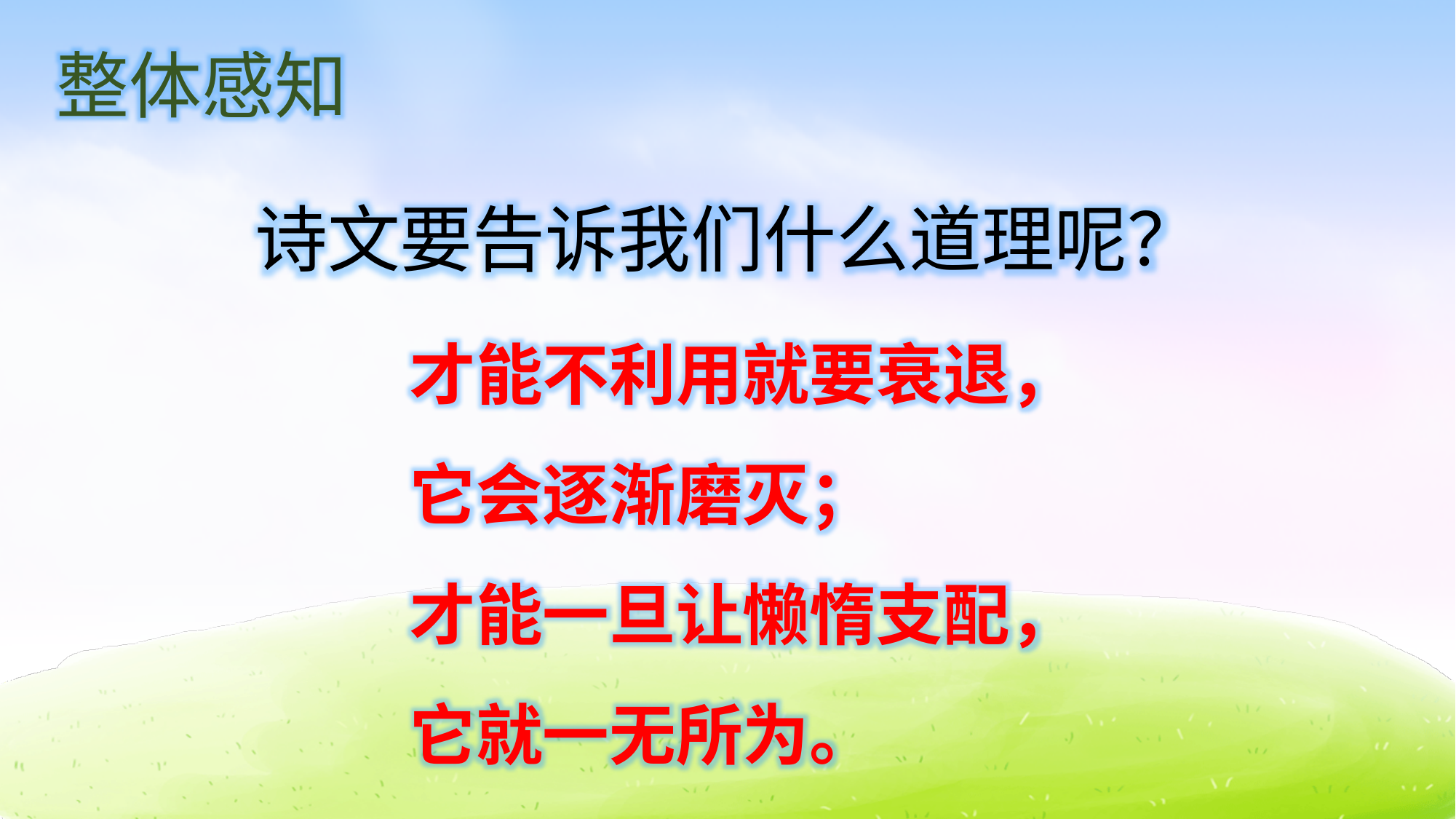

整体感知
诗文要告诉我们什么道理呢？
才能不利用就要衰退，
它会逐渐磨灭；
才能一旦让懒惰支配，
它就一无所为。